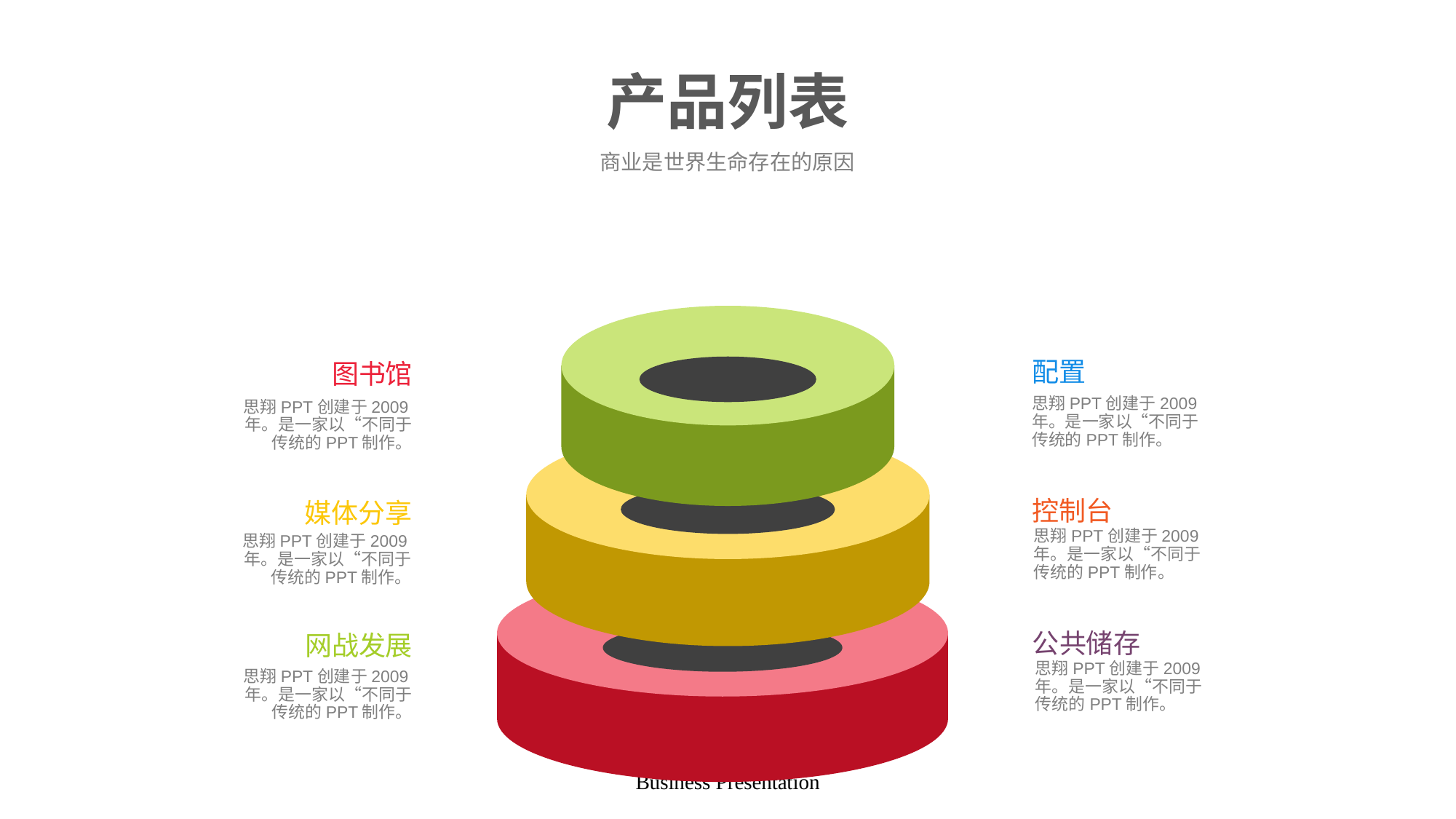

# 产品列表
商业是世界生命存在的原因

配置
图书馆
思翔PPT创建于2009年。是一家以“不同于传统的PPT制作。
思翔PPT创建于2009年。是一家以“不同于传统的PPT制作。

控制台
媒体分享
思翔PPT创建于2009年。是一家以“不同于传统的PPT制作。
思翔PPT创建于2009年。是一家以“不同于传统的PPT制作。

公共储存
网战发展
思翔PPT创建于2009年。是一家以“不同于传统的PPT制作。
思翔PPT创建于2009年。是一家以“不同于传统的PPT制作。
Business Presentation
36